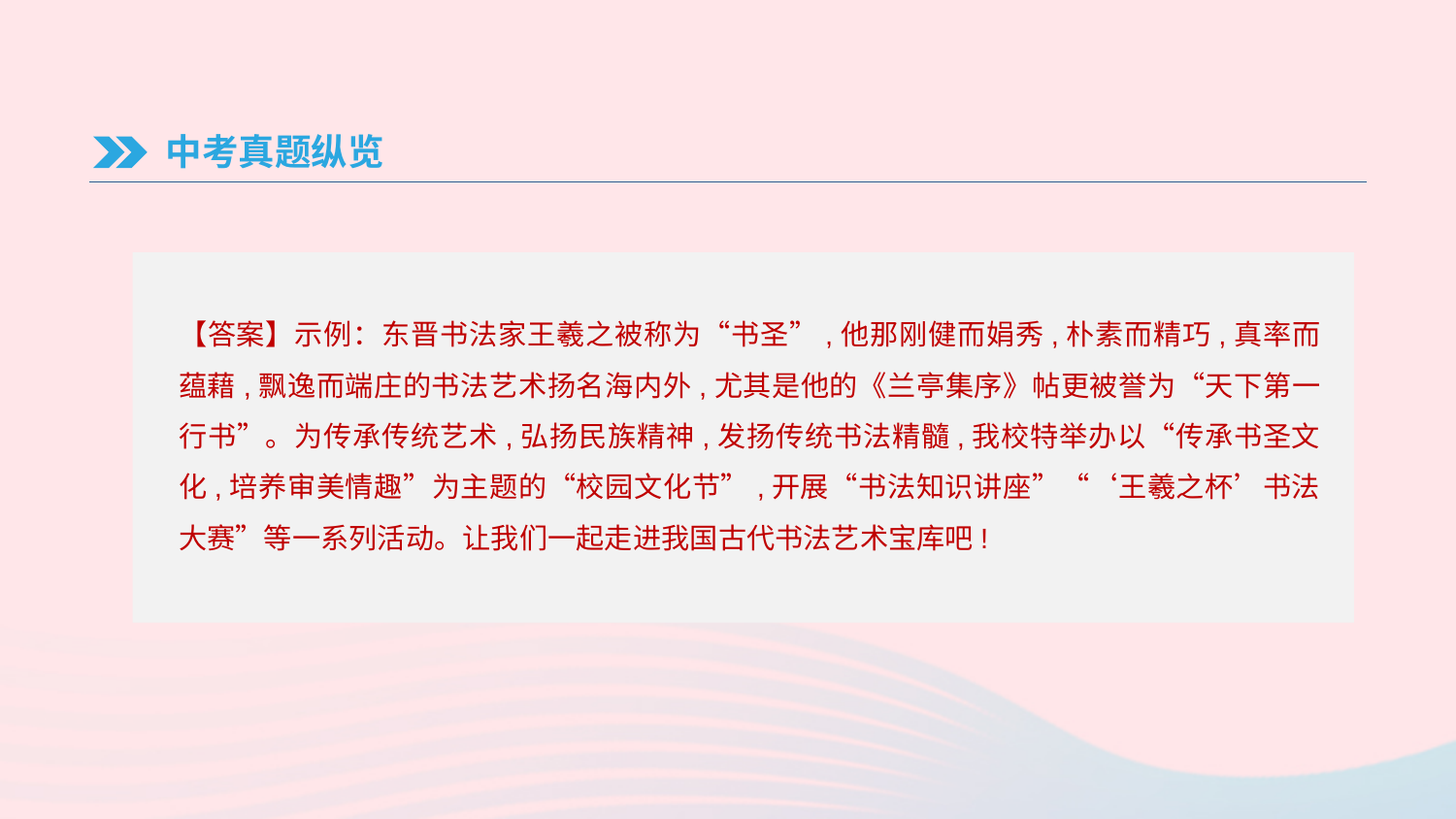

中考真题纵览

【答案】示例：东晋书法家王羲之被称为“书圣”,他那刚健而娟秀,朴素而精巧,真率而蕴藉,飘逸而端庄的书法艺术扬名海内外,尤其是他的《兰亭集序》帖更被誉为“天下第一行书”。为传承传统艺术,弘扬民族精神,发扬传统书法精髓,我校特举办以“传承书圣文化,培养审美情趣”为主题的“校园文化节”,开展“书法知识讲座”“‘王羲之杯’书法大赛”等一系列活动。让我们一起走进我国古代书法艺术宝库吧!